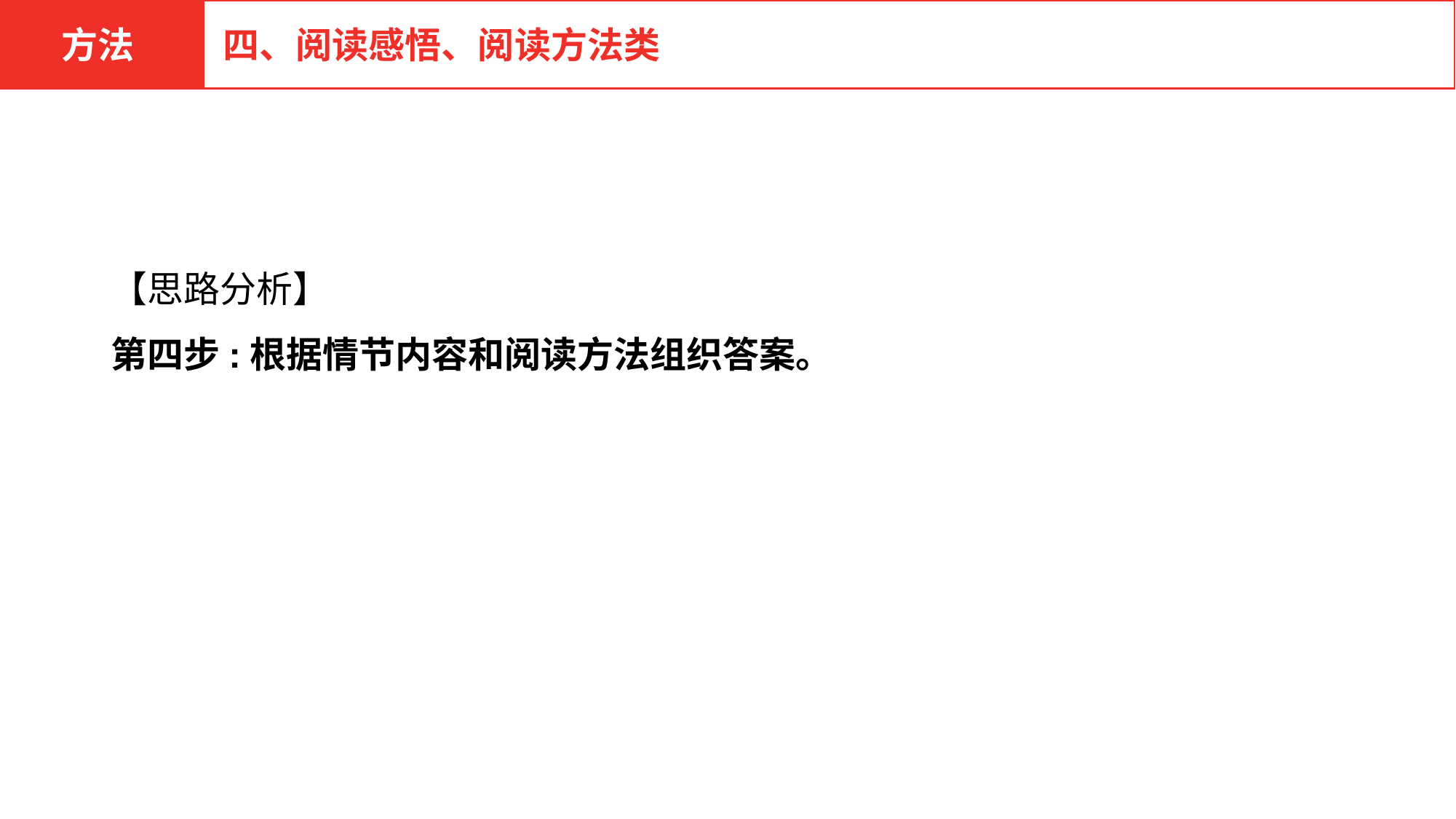

方法
四、阅读感悟、阅读方法类
【思路分析】
第四步:根据情节内容和阅读方法组织答案。